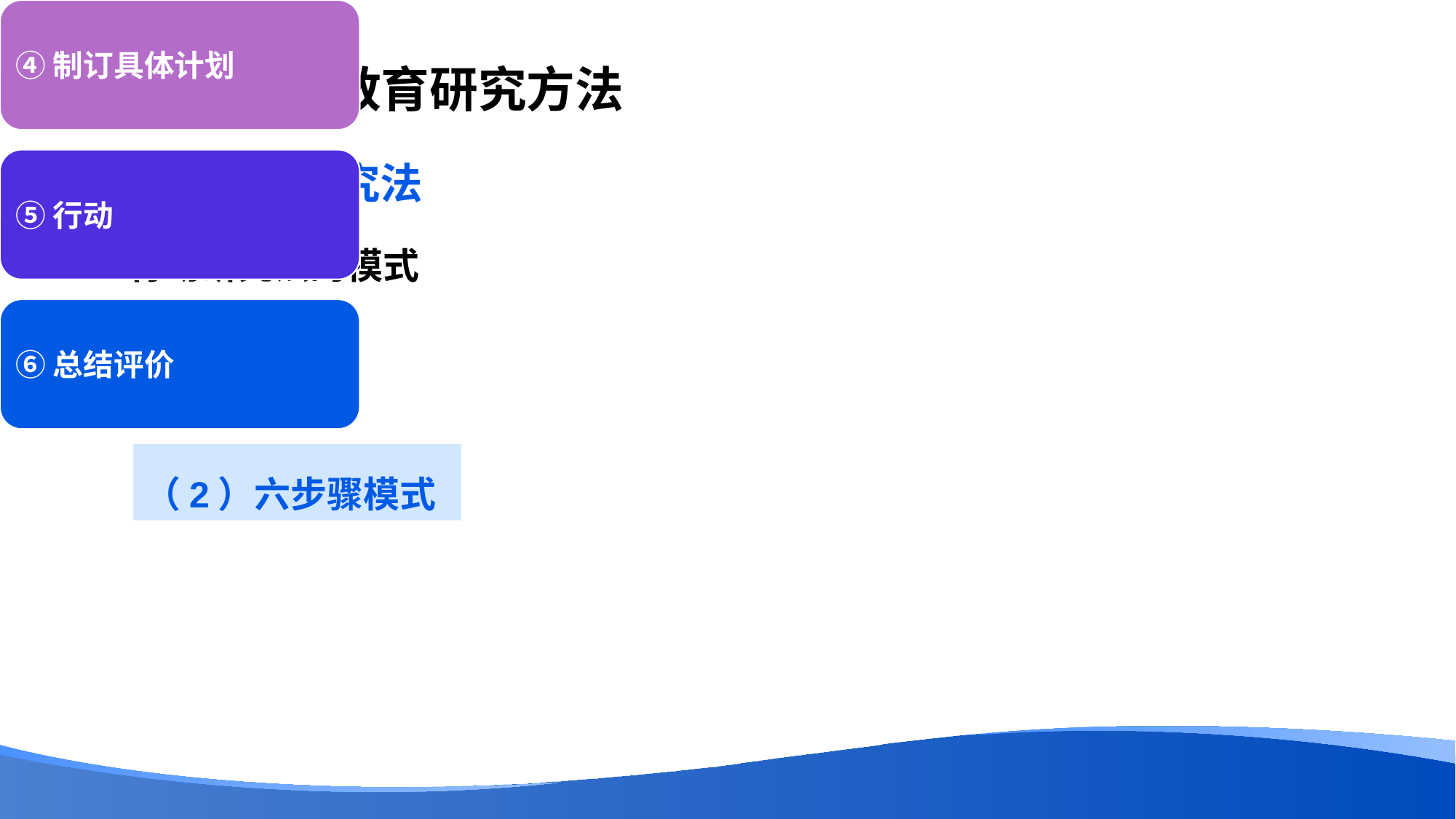

# 一、常用的教育研究方法
（七）行动研究法
2.行动研究法的模式

①预诊
②收集资料、初步研究
③拟订总体计划
④制订具体计划
⑤行动
⑥总结评价
（2）六步骤模式